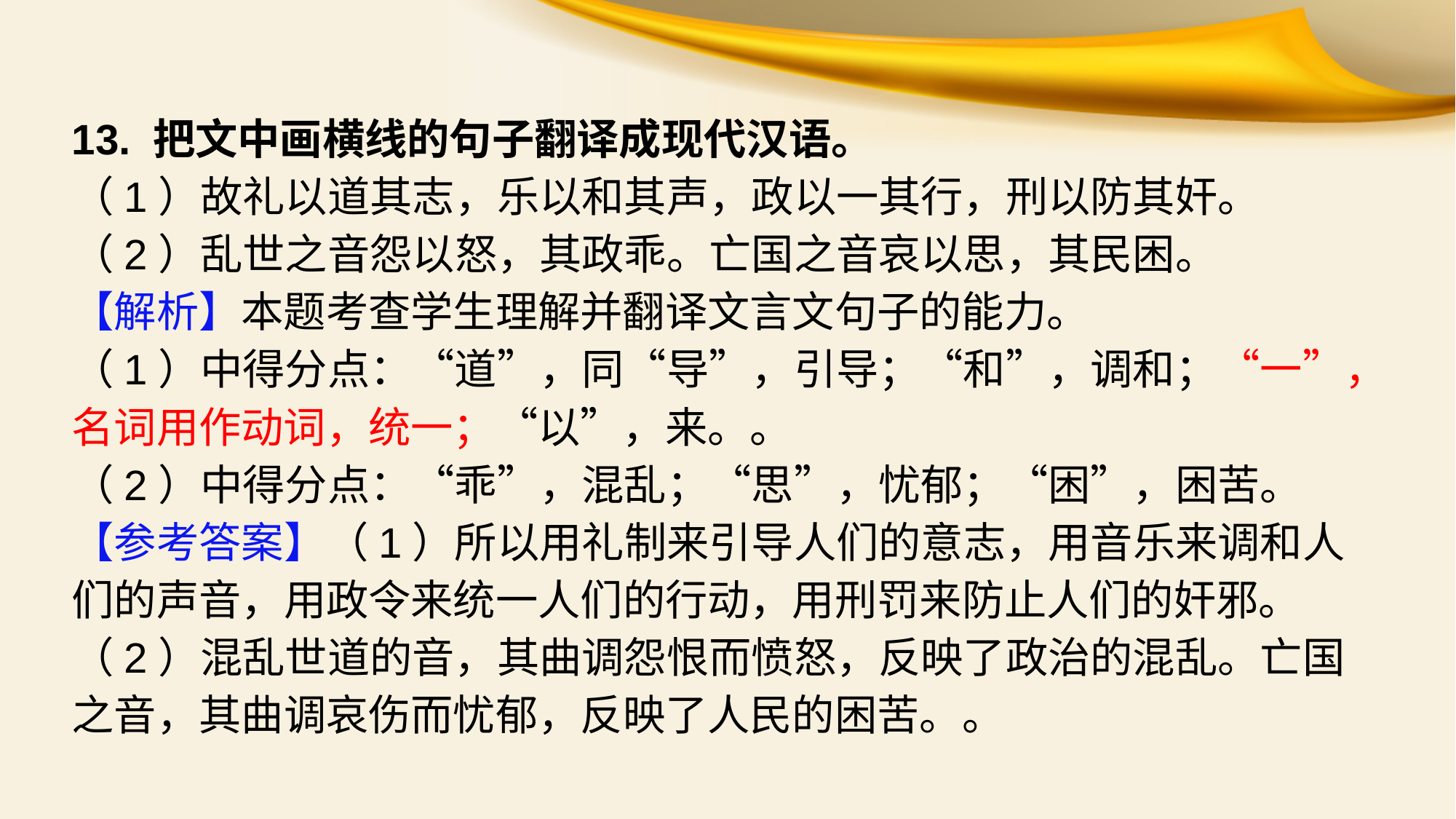

13. 把文中画横线的句子翻译成现代汉语。
（1）故礼以道其志，乐以和其声，政以一其行，刑以防其奸。
（2）乱世之音怨以怒，其政乖。亡国之音哀以思，其民困。
【解析】本题考查学生理解并翻译文言文句子的能力。
（1）中得分点：“道”，同“导”，引导；“和”，调和；“一”，名词用作动词，统一；“以”，来。。
（2）中得分点：“乖”，混乱；“思”，忧郁；“困”，困苦。
【参考答案】（1）所以用礼制来引导人们的意志，用音乐来调和人们的声音，用政令来统一人们的行动，用刑罚来防止人们的奸邪。
（2）混乱世道的音，其曲调怨恨而愤怒，反映了政治的混乱。亡国之音，其曲调哀伤而忧郁，反映了人民的困苦。。